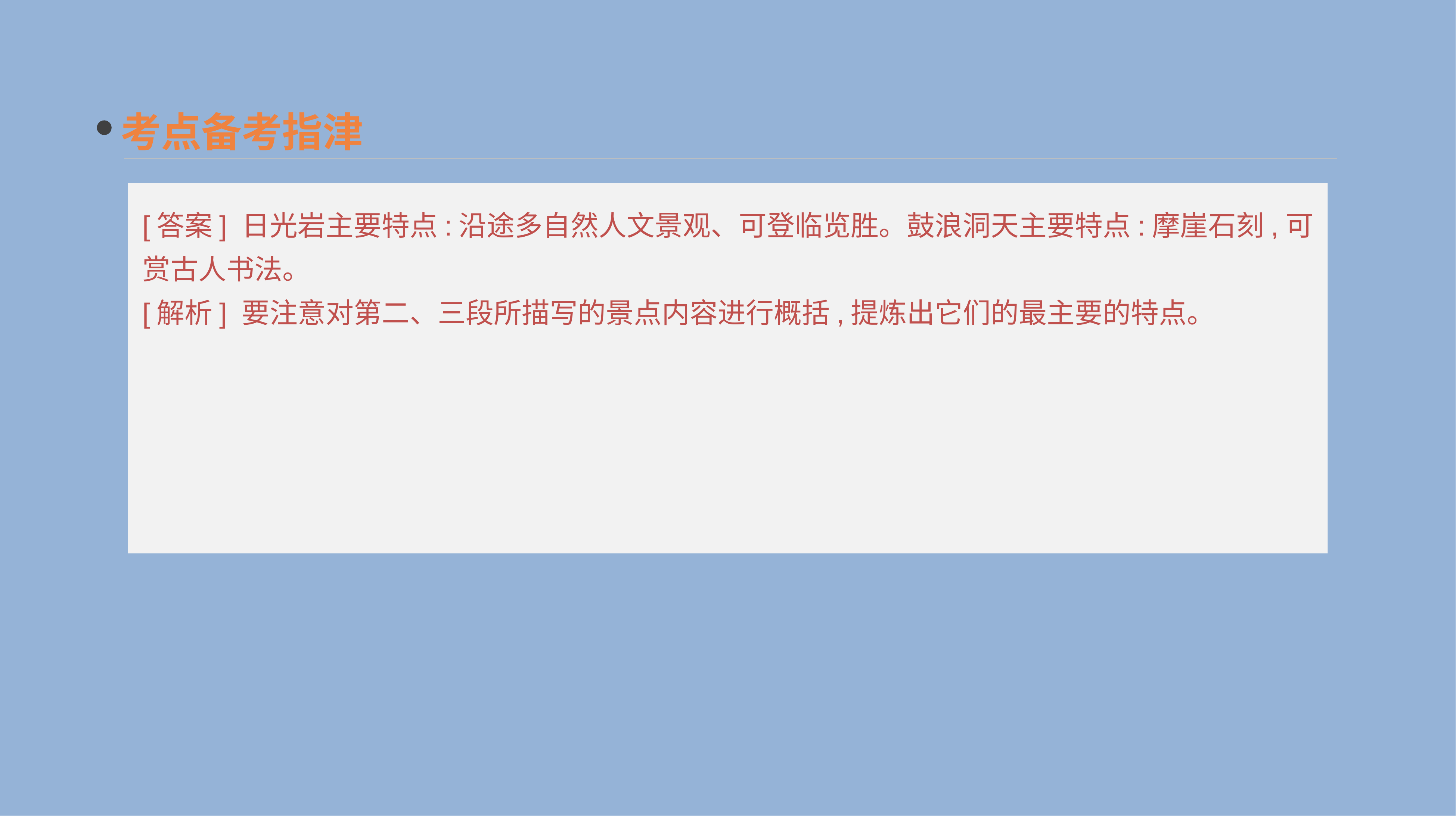

考点备考指津

[答案] 日光岩主要特点:沿途多自然人文景观、可登临览胜。鼓浪洞天主要特点:摩崖石刻,可赏古人书法。
[解析] 要注意对第二、三段所描写的景点内容进行概括,提炼出它们的最主要的特点。